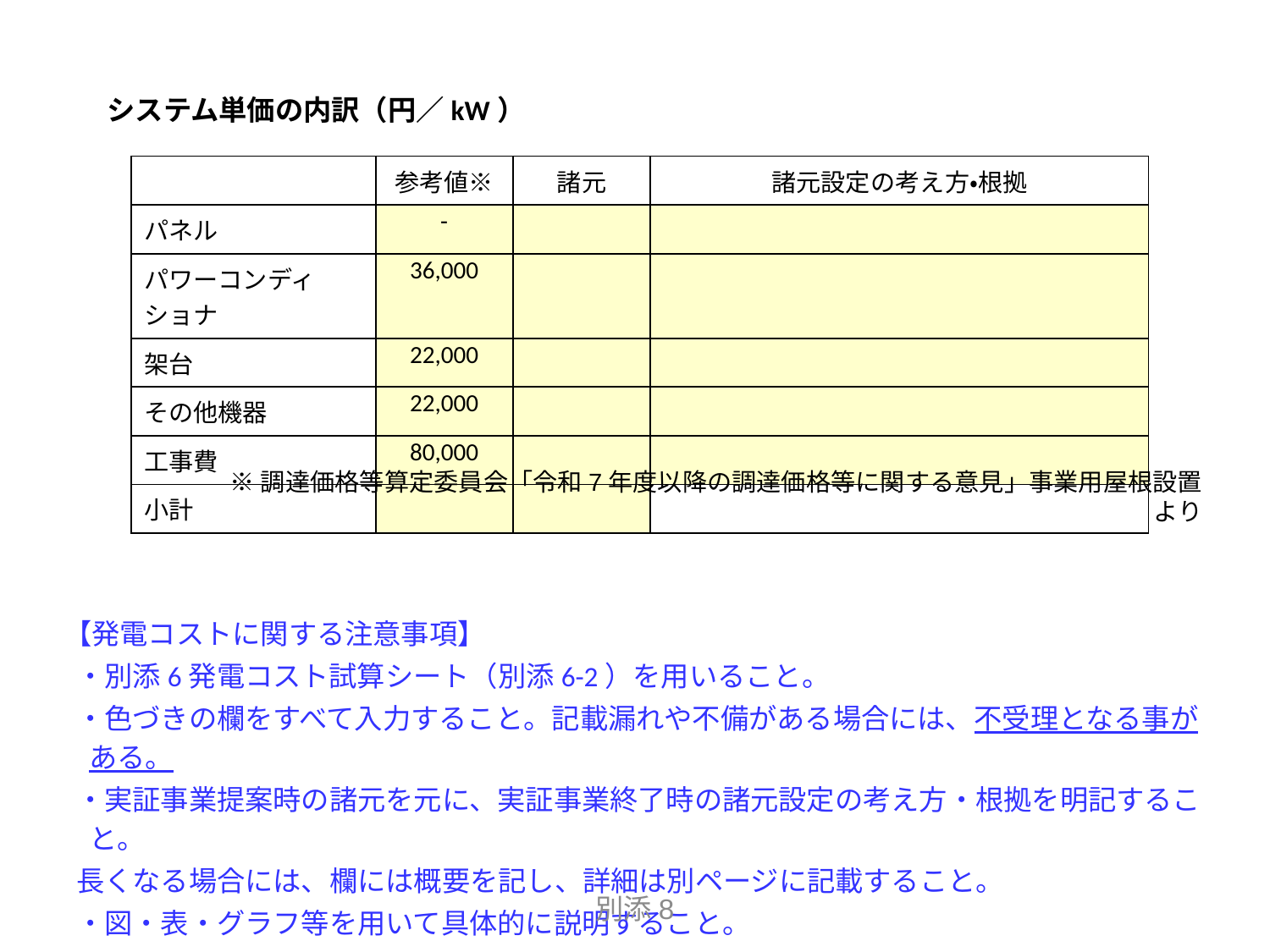

システム単価の内訳（円／kW）
|  | 参考値※ | 諸元 | 諸元設定の考え方・根拠 |
| --- | --- | --- | --- |
| パネル | - |  |  |
| パワーコンディショナ | 36,000 |  |  |
| 架台 | 22,000 |  |  |
| その他機器 | 22,000 |  |  |
| 工事費 | 80,000 |  |  |
| 小計 |  |  |  |
※調達価格等算定委員会「令和7年度以降の調達価格等に関する意見」事業用屋根設置より
【発電コストに関する注意事項】
・別添6発電コスト試算シート（別添6-2）を用いること。
・色づきの欄をすべて入力すること。記載漏れや不備がある場合には、不受理となる事がある。
・実証事業提案時の諸元を元に、実証事業終了時の諸元設定の考え方・根拠を明記すること。
長くなる場合には、欄には概要を記し、詳細は別ページに記載すること。
・図・表・グラフ等を用いて具体的に説明すること。
別添8
3